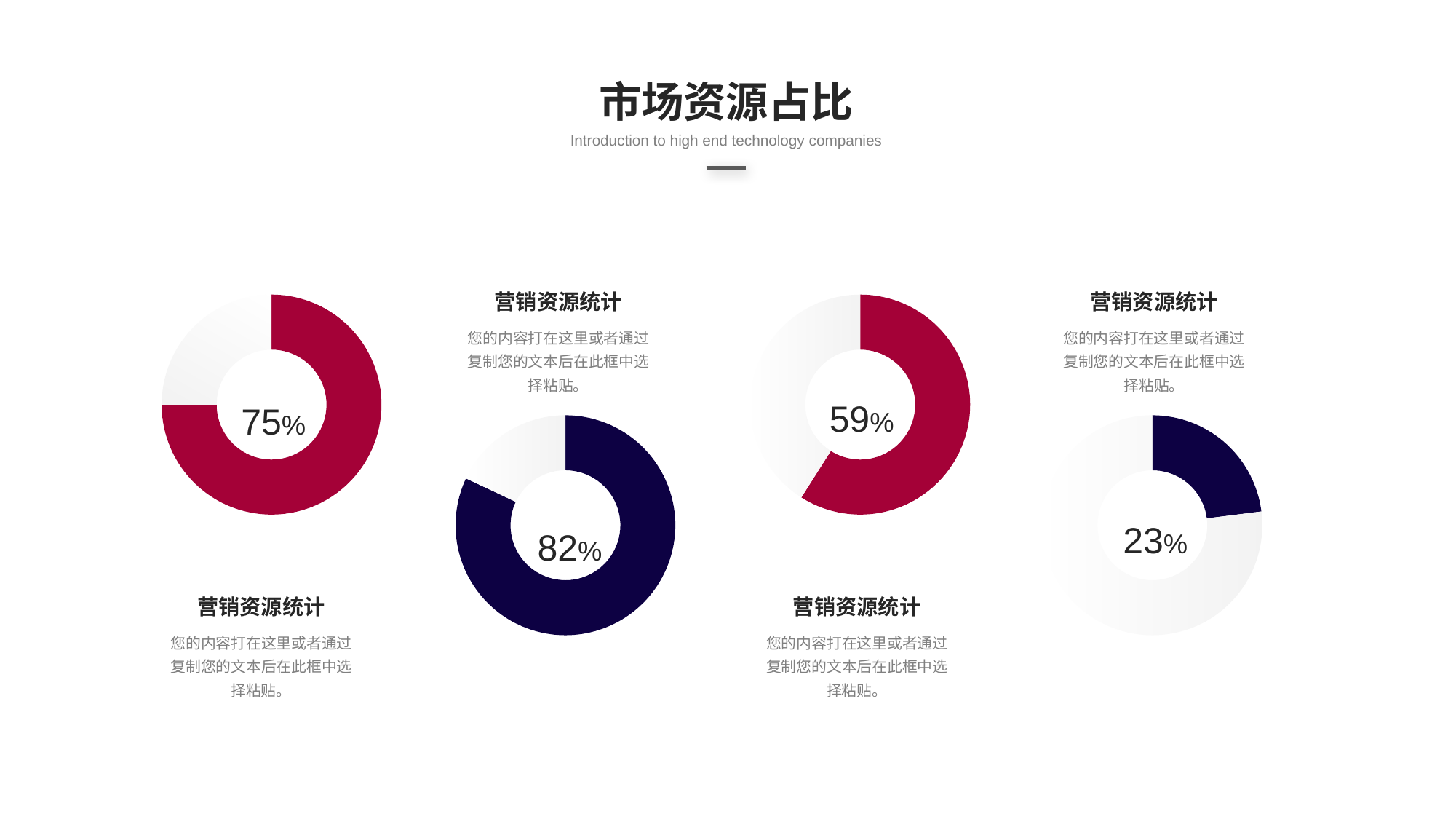

市场资源占比
Introduction to high end technology companies
营销资源统计
您的内容打在这里或者通过复制您的文本后在此框中选择粘贴。
营销资源统计
您的内容打在这里或者通过复制您的文本后在此框中选择粘贴。

### Chart

| Category | 百分比 |
|---|---|
|  | 75.0 |
|  | 25.0 |

### Chart

| Category | 百分比 |
|---|---|
|  | 59.0 |
|  | 41.0 |
59%
75%

### Chart

| Category | 百分比 |
|---|---|
|  | 82.0 |
|  | 18.0 |

### Chart

| Category | 百分比 |
|---|---|
|  | 23.0 |
|  | 77.0 |
23%
82%
营销资源统计
您的内容打在这里或者通过复制您的文本后在此框中选择粘贴。
营销资源统计
您的内容打在这里或者通过复制您的文本后在此框中选择粘贴。